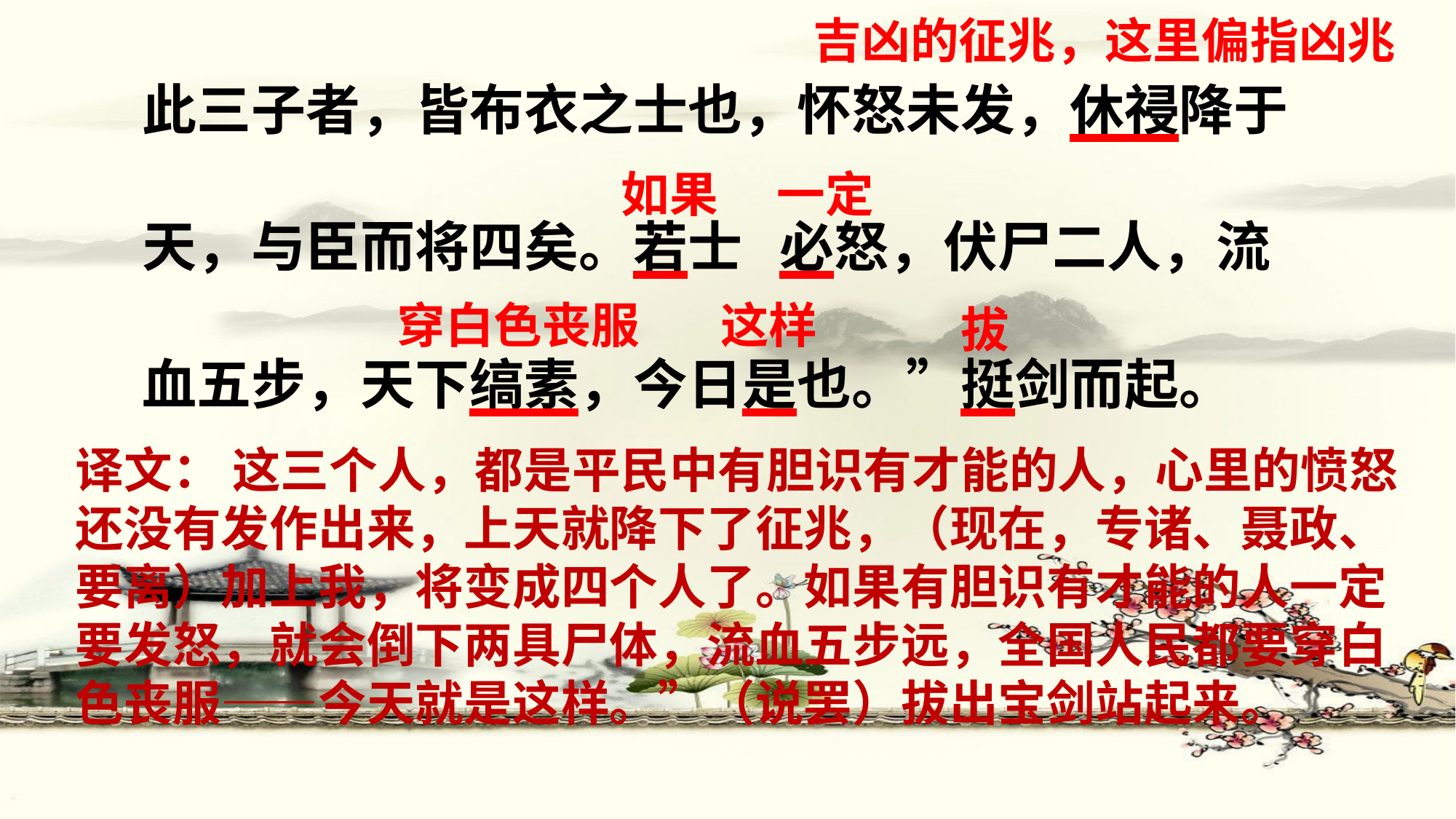

吉凶的征兆，这里偏指凶兆
此三子者，皆布衣之士也，怀怒未发，休祲降于

天，与臣而将四矣。若士   必怒，伏尸二人，流

血五步，天下缟素，今日是也。”挺剑而起。
如果
一定
穿白色丧服
这样
拔
译文： 这三个人，都是平民中有胆识有才能的人，心里的愤怒还没有发作出来，上天就降下了征兆，（现在，专诸、聂政、要离）加上我，将变成四个人了。如果有胆识有才能的人一定要发怒，就会倒下两具尸体，流血五步远，全国人民都要穿白色丧服——今天就是这样。”（说罢）拔出宝剑站起来。